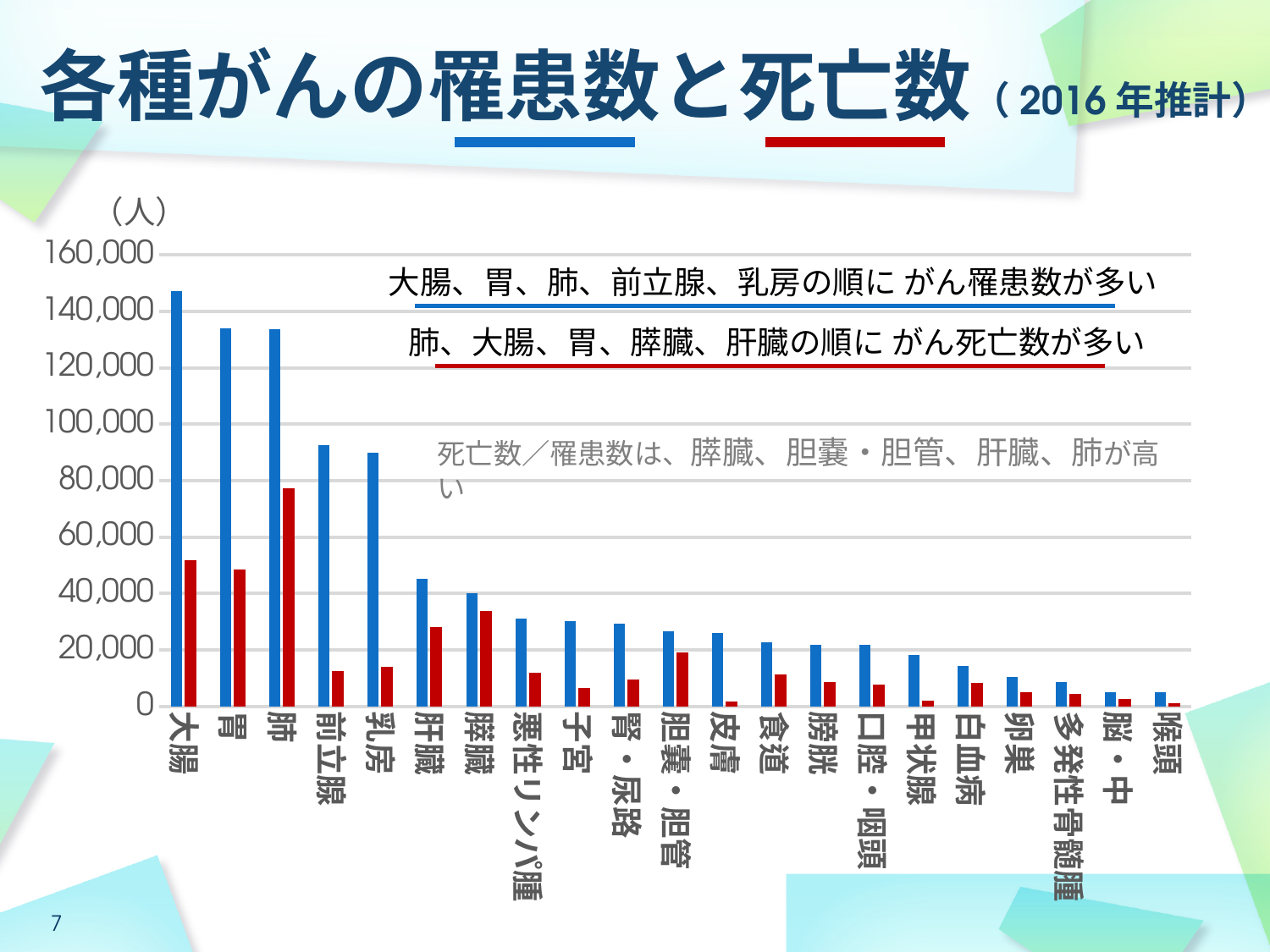

# 各種がんの罹患数と死亡数（2016年推計）

### Chart

| Category |  |  |
|---|---|---|
| 大腸 | 147200.0 | 51600.0 |
| 胃 | 133900.0 | 48500.0 |
| 肺 | 133800.0 | 77300.0 |
| 前立腺 | 92600.0 | 12300.0 |
| 乳房 | 90000.0 | 14000.0 |
| 肝臓 | 45100.0 | 28100.0 |
| 膵臓 | 40000.0 | 33700.0 |
| 悪性リンパ腫 | 31200.0 | 11700.0 |
| 子宮 | 30200.0 | 6500.0 |
| 腎・尿路 | 29400.0 | 9400.0 |
| 胆嚢・胆管 | 26500.0 | 19000.0 |
| 皮膚 | 26000.0 | 1700.0 |
| 食道 | 22800.0 | 11200.0 |
| 膀胱 | 21900.0 | 8400.0 |
| 口腔・咽頭 | 21700.0 | 7600.0 |
| 甲状腺 | 18100.0 | 1800.0 |
| 白血病 | 14200.0 | 8200.0 |
| 卵巣 | 10300.0 | 4800.0 |
| 多発性骨髄腫 | 8700.0 | 4200.0 |
| 脳・中枢神経系 | 5000.0 | 2400.0 |
| 喉頭 | 5000.0 | 1000.0 |
（人）
大腸、胃、肺、前立腺、乳房の順に がん罹患数が多い
肺、大腸、胃、膵臓、肝臓の順に がん死亡数が多い
死亡数／罹患数は、膵臓、胆嚢・胆管、肝臓、肺が高い

7